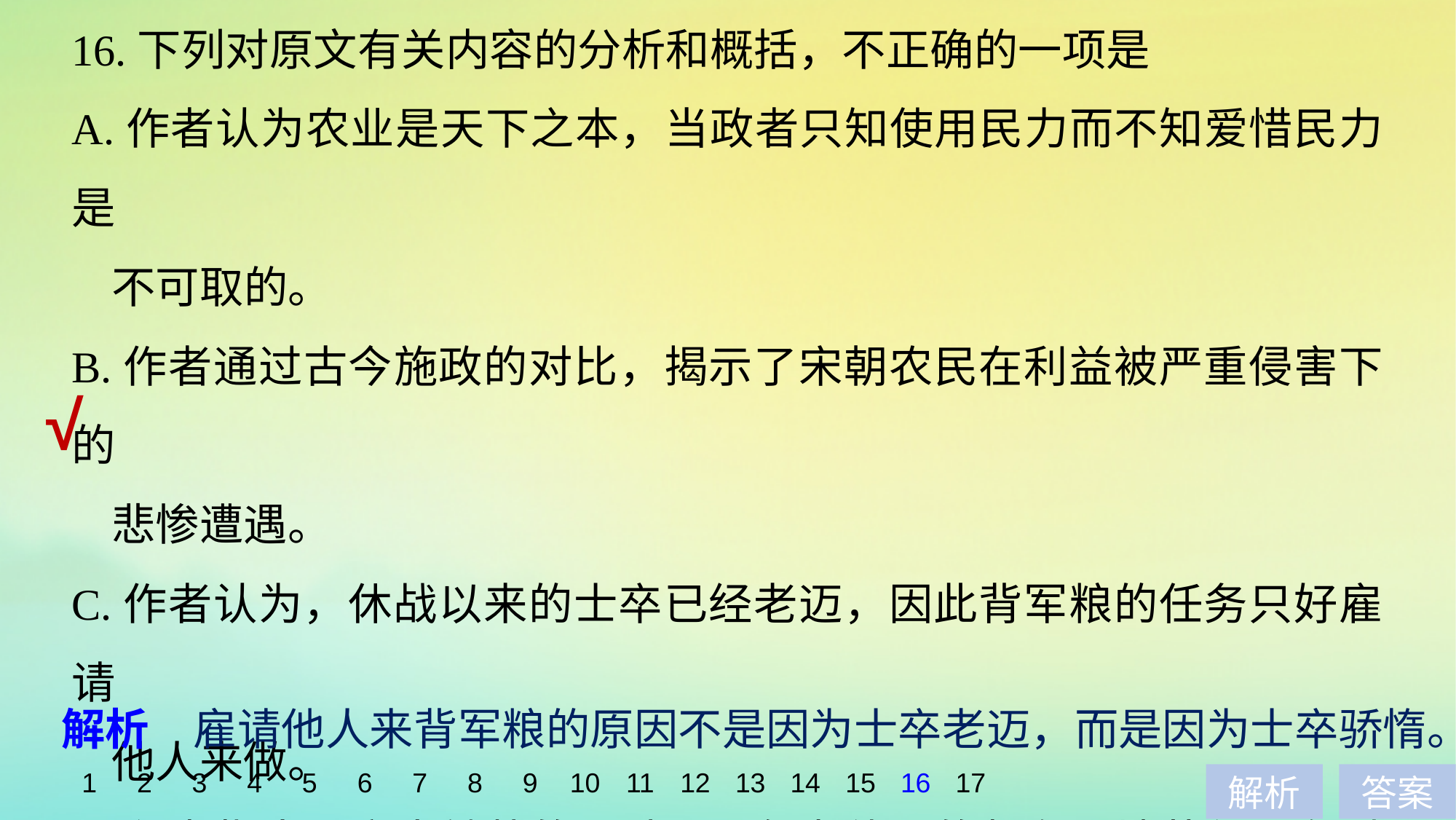

16.下列对原文有关内容的分析和概括，不正确的一项是
A.作者认为农业是天下之本，当政者只知使用民力而不知爱惜民力是
   不可取的。
B.作者通过古今施政的对比，揭示了宋朝农民在利益被严重侵害下的
   悲惨遭遇。
C.作者认为，休战以来的士卒已经老迈，因此背军粮的任务只好雇请
   他人来做。
D.作者指出，高大健壮的不种田，年老体弱的却在田地劳作，有时吃
   的是猪狗食。
√
解析　雇请他人来背军粮的原因不是因为士卒老迈，而是因为士卒骄惰。
1
2
3
4
5
6
7
8
9
10
11
12
13
14
15
16
17
解析
答案